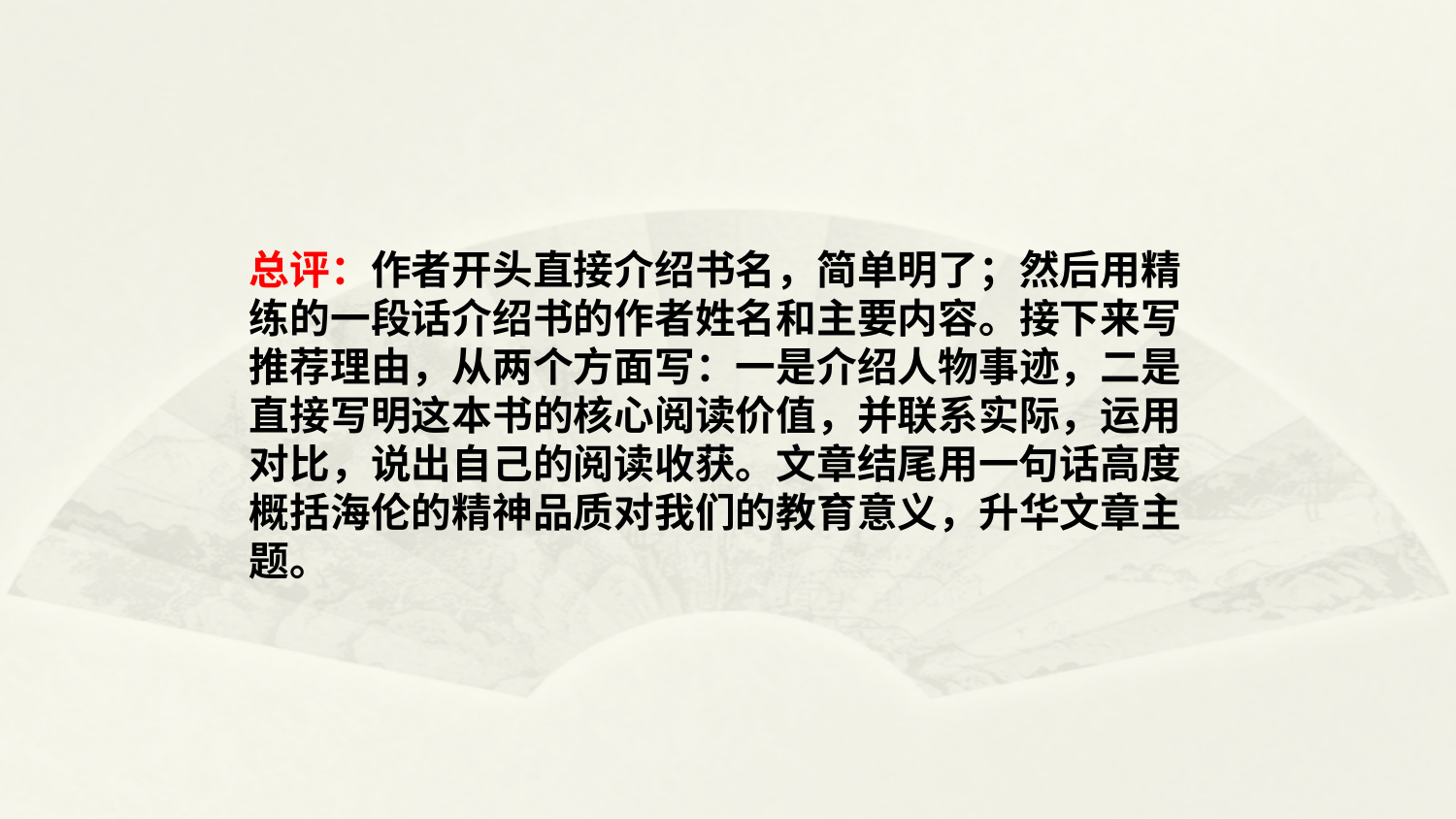

总评：作者开头直接介绍书名，简单明了；然后用精练的一段话介绍书的作者姓名和主要内容。接下来写推荐理由，从两个方面写：一是介绍人物事迹，二是直接写明这本书的核心阅读价值，并联系实际，运用对比，说出自己的阅读收获。文章结尾用一句话高度概括海伦的精神品质对我们的教育意义，升华文章主题。